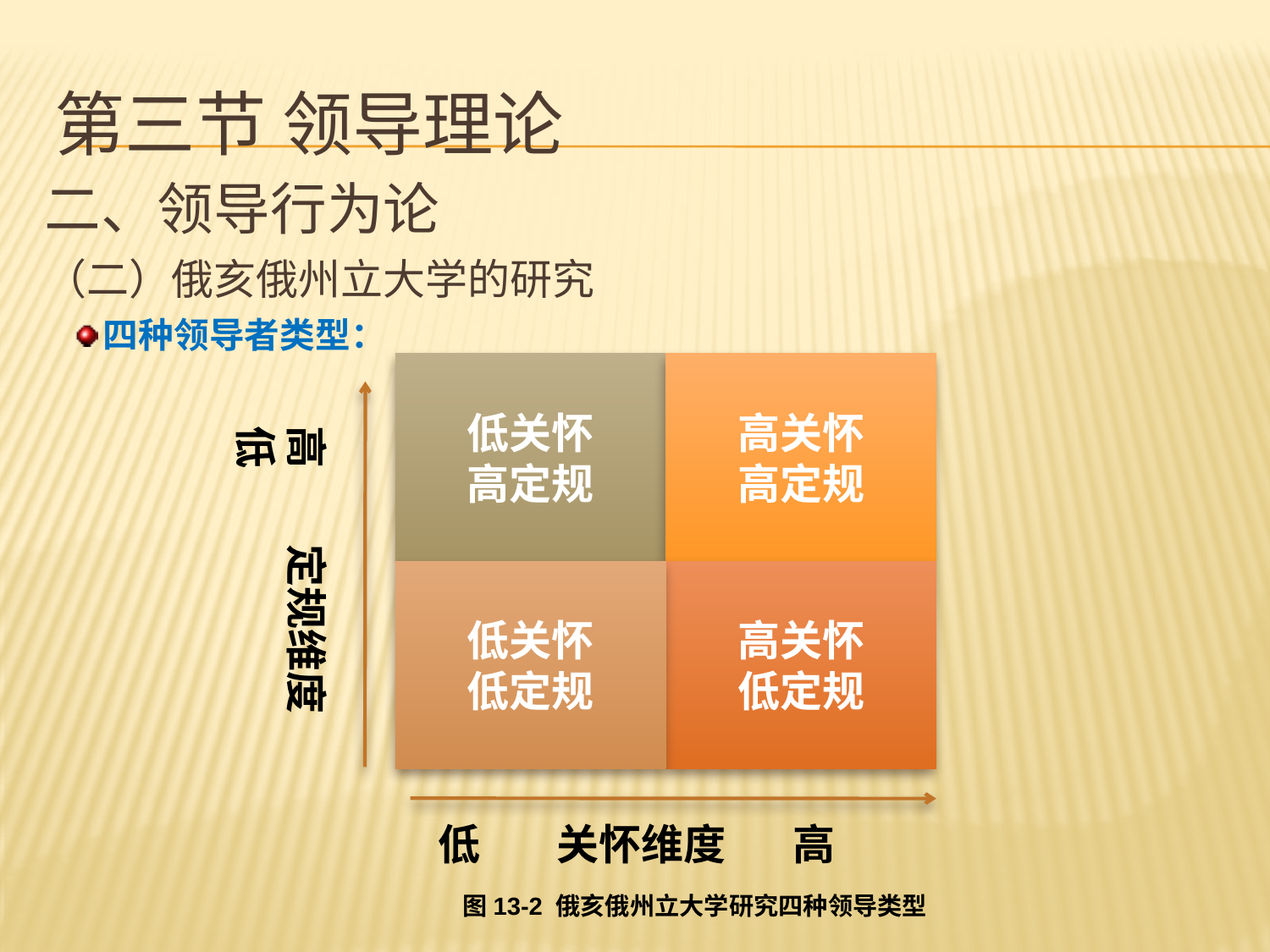

# 第三节 领导理论
二、领导行为论
（二）俄亥俄州立大学的研究
四种领导者类型：
低关怀
高定规
高关怀
高定规
高        定规维度       低
低关怀
低定规
高关怀
低定规
低        关怀维度       高
图13-2 俄亥俄州立大学研究四种领导类型